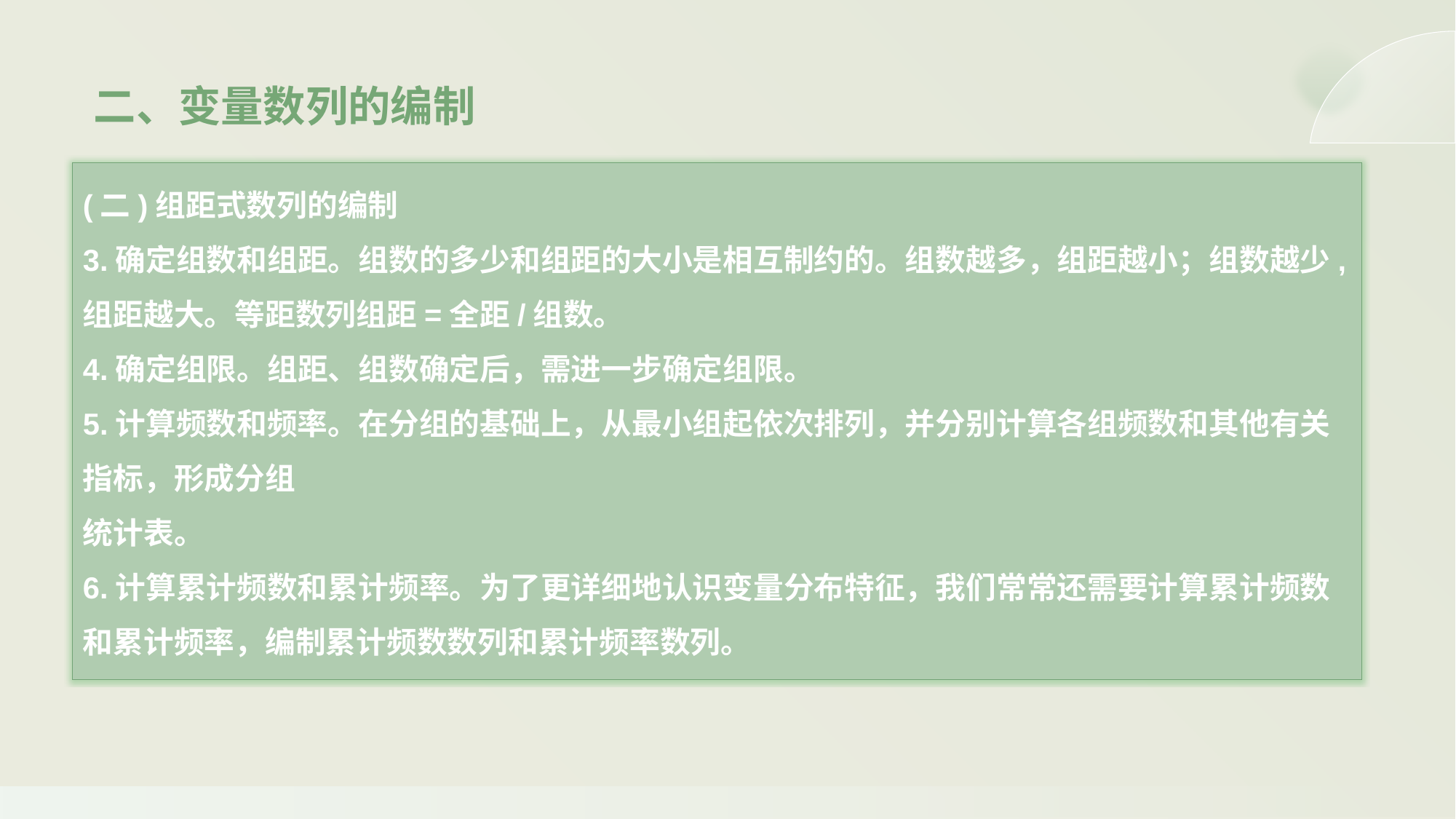

二、变量数列的编制

(二)组距式数列的编制
3.确定组数和组距。组数的多少和组距的大小是相互制约的。组数越多，组距越小；组数越少,组距越大。等距数列组距=全距/组数。
4.确定组限。组距、组数确定后，需进一步确定组限。
5.计算频数和频率。在分组的基础上，从最小组起依次排列，并分别计算各组频数和其他有关指标，形成分组
统计表。
6.计算累计频数和累计频率。为了更详细地认识变量分布特征，我们常常还需要计算累计频数和累计频率，编制累计频数数列和累计频率数列。